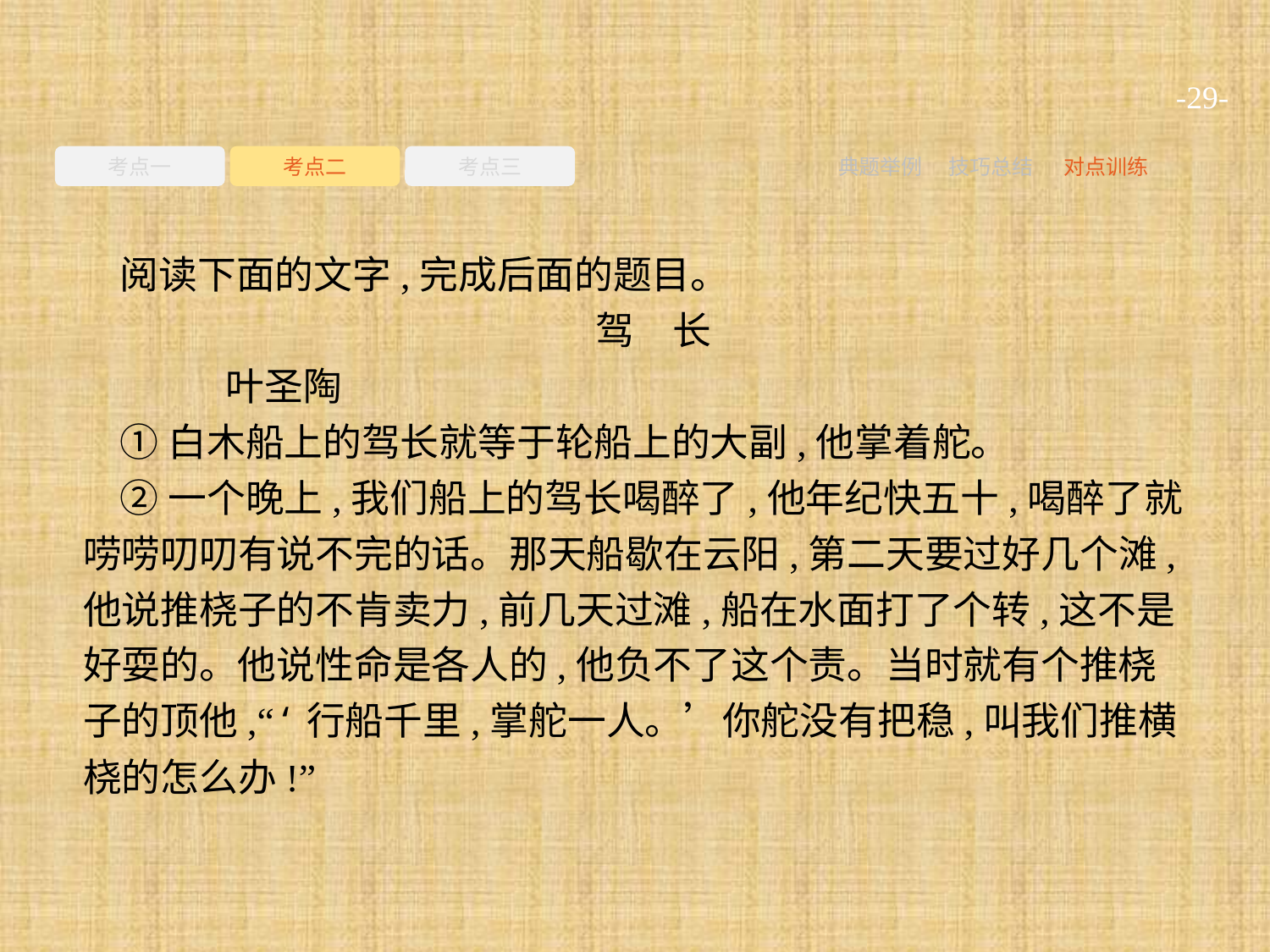

-29-
考点一
考点二
考点三
典题举例
技巧总结
对点训练
阅读下面的文字,完成后面的题目。
驾　长
	叶圣陶
①白木船上的驾长就等于轮船上的大副,他掌着舵。
②一个晚上,我们船上的驾长喝醉了,他年纪快五十,喝醉了就唠唠叨叨有说不完的话。那天船歇在云阳,第二天要过好几个滩,他说推桡子的不肯卖力,前几天过滩,船在水面打了个转,这不是好耍的。他说性命是各人的,他负不了这个责。当时就有个推桡子的顶他,“‘行船千里,掌舵一人。’你舵没有把稳,叫我们推横桡的怎么办!”